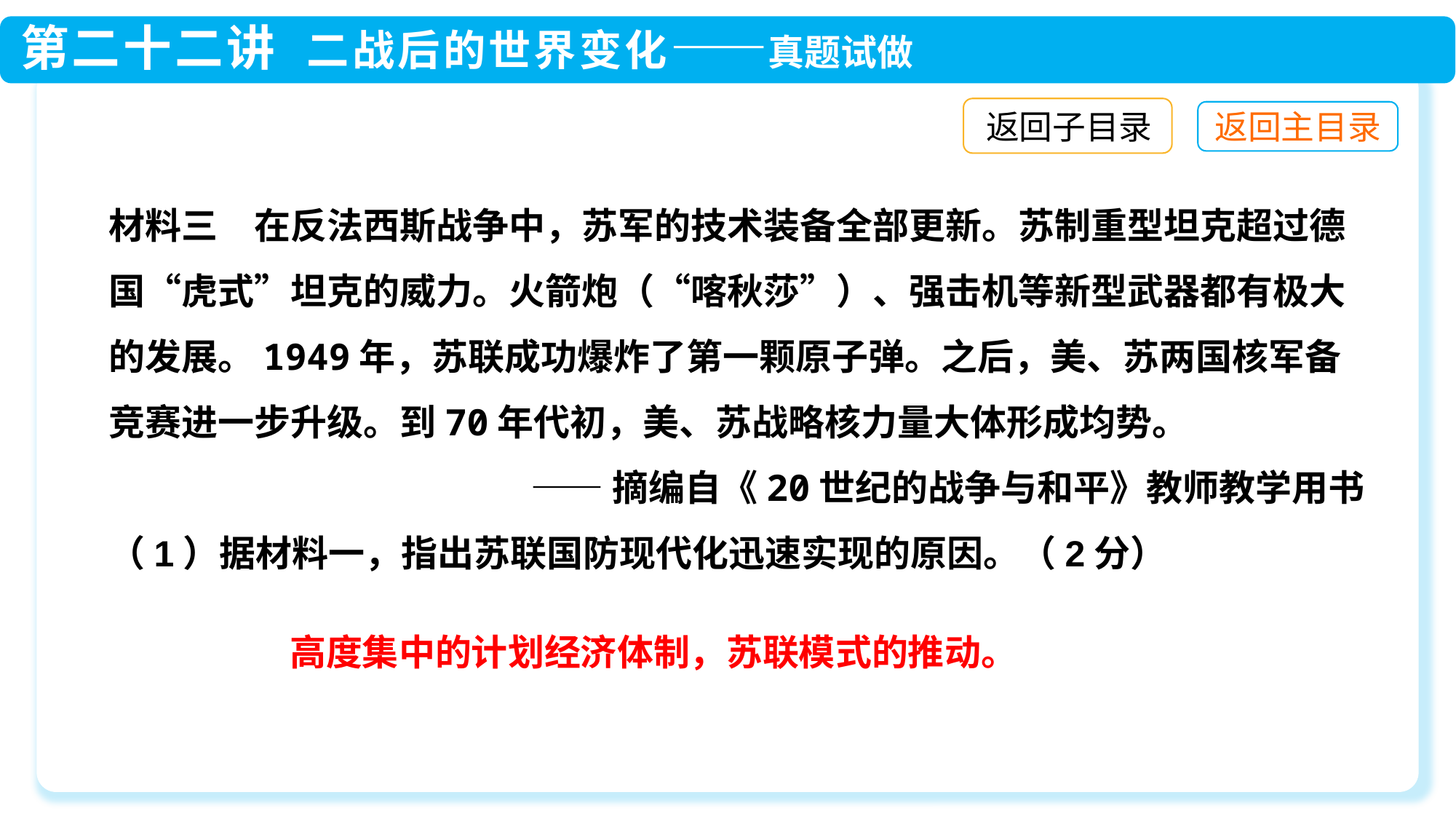

返回子目录
材料三　在反法西斯战争中，苏军的技术装备全部更新。苏制重型坦克超过德国“虎式”坦克的威力。火箭炮（“喀秋莎”）、强击机等新型武器都有极大的发展。1949年，苏联成功爆炸了第一颗原子弹。之后，美、苏两国核军备竞赛进一步升级。到70年代初，美、苏战略核力量大体形成均势。
——摘编自《20世纪的战争与和平》教师教学用书
（1）据材料一，指出苏联国防现代化迅速实现的原因。（2分）
高度集中的计划经济体制，苏联模式的推动。